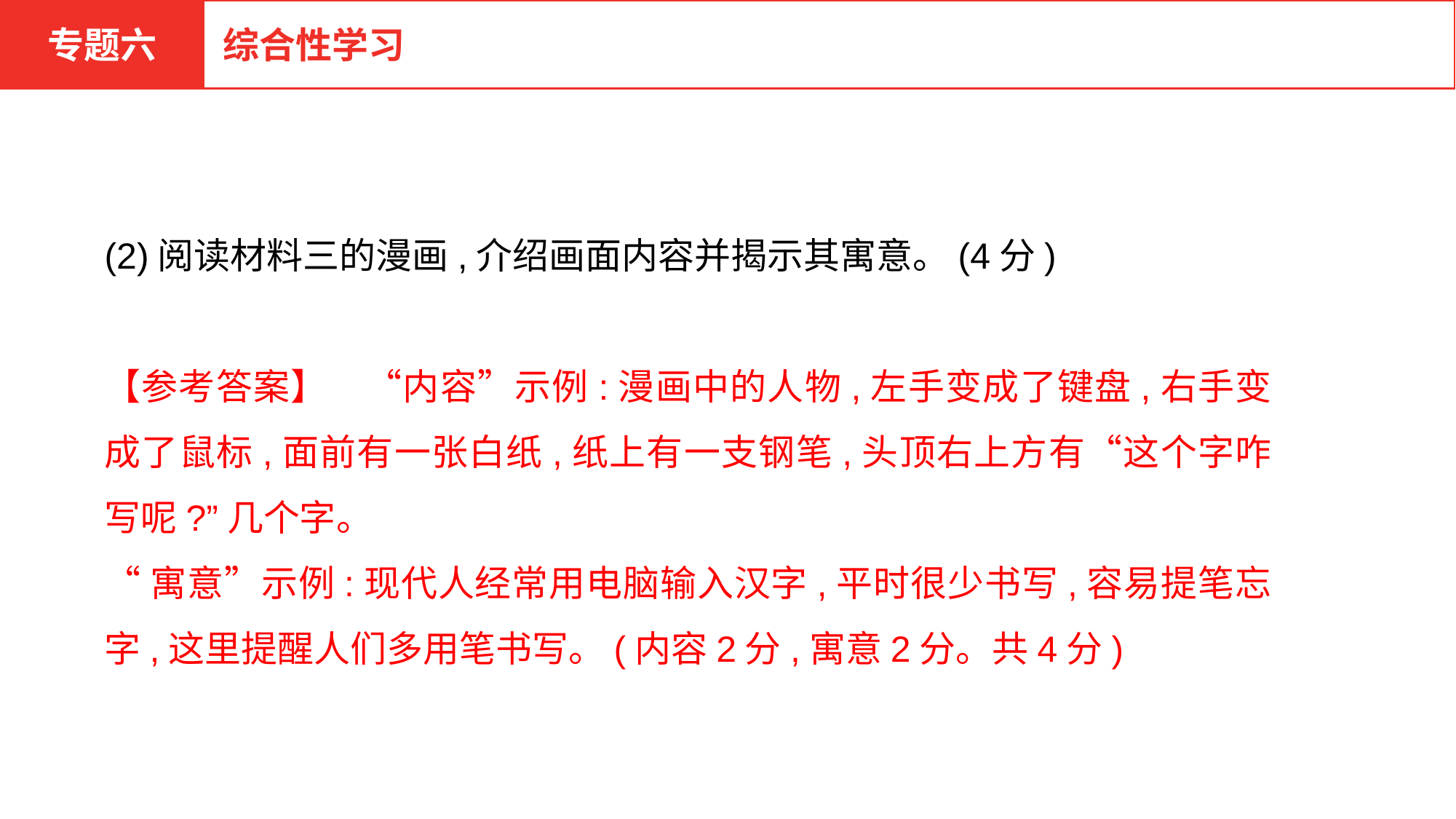

专题六
综合性学习
(2)阅读材料三的漫画,介绍画面内容并揭示其寓意。(4分)

【参考答案】　“内容”示例:漫画中的人物,左手变成了键盘,右手变成了鼠标,面前有一张白纸,纸上有一支钢笔,头顶右上方有“这个字咋写呢?”几个字。
“寓意”示例:现代人经常用电脑输入汉字,平时很少书写,容易提笔忘字,这里提醒人们多用笔书写。(内容2分,寓意2分。共4分)